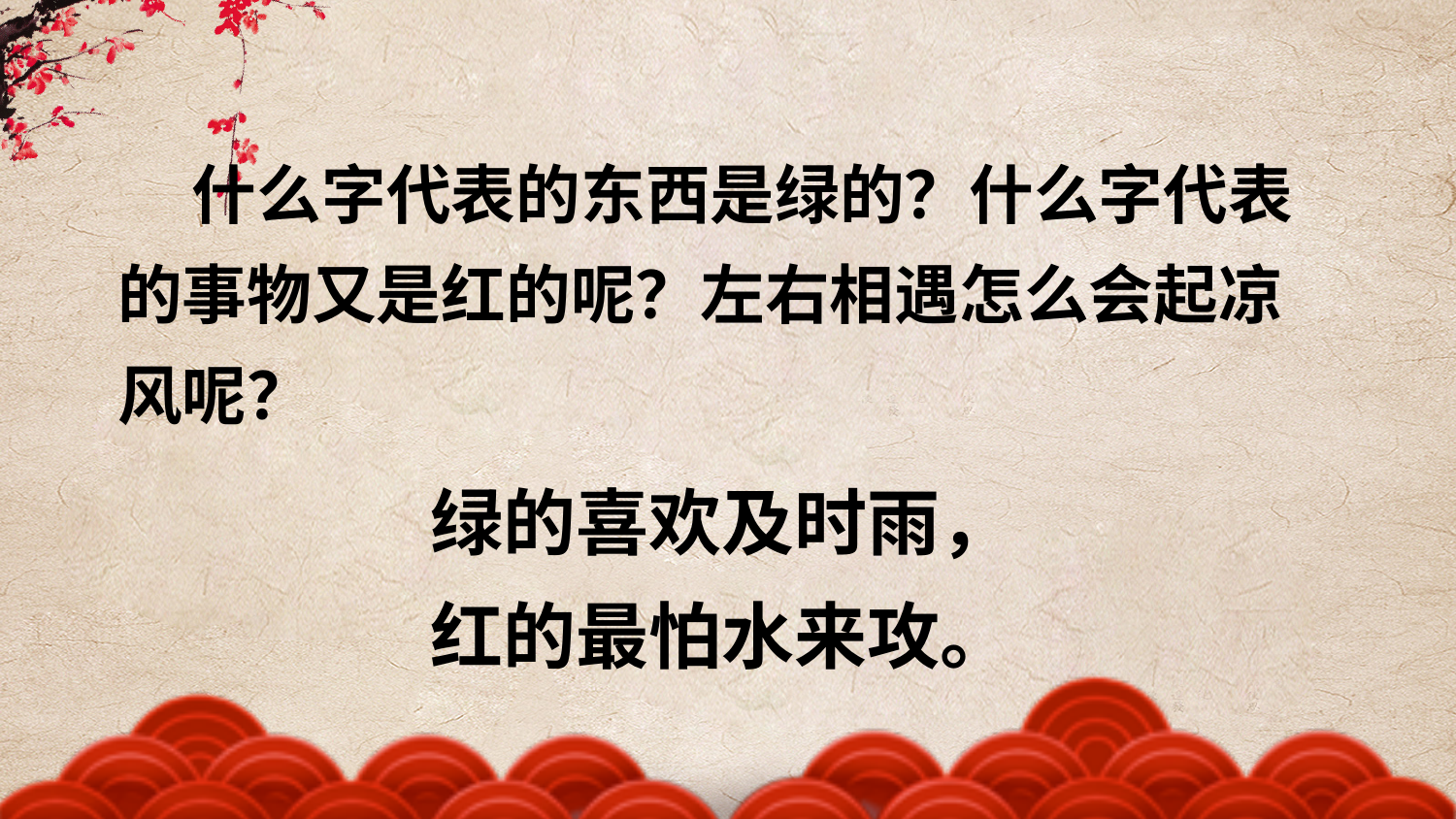

什么字代表的东西是绿的？什么字代表的事物又是红的呢？左右相遇怎么会起凉风呢？
绿的喜欢及时雨，
红的最怕水来攻。